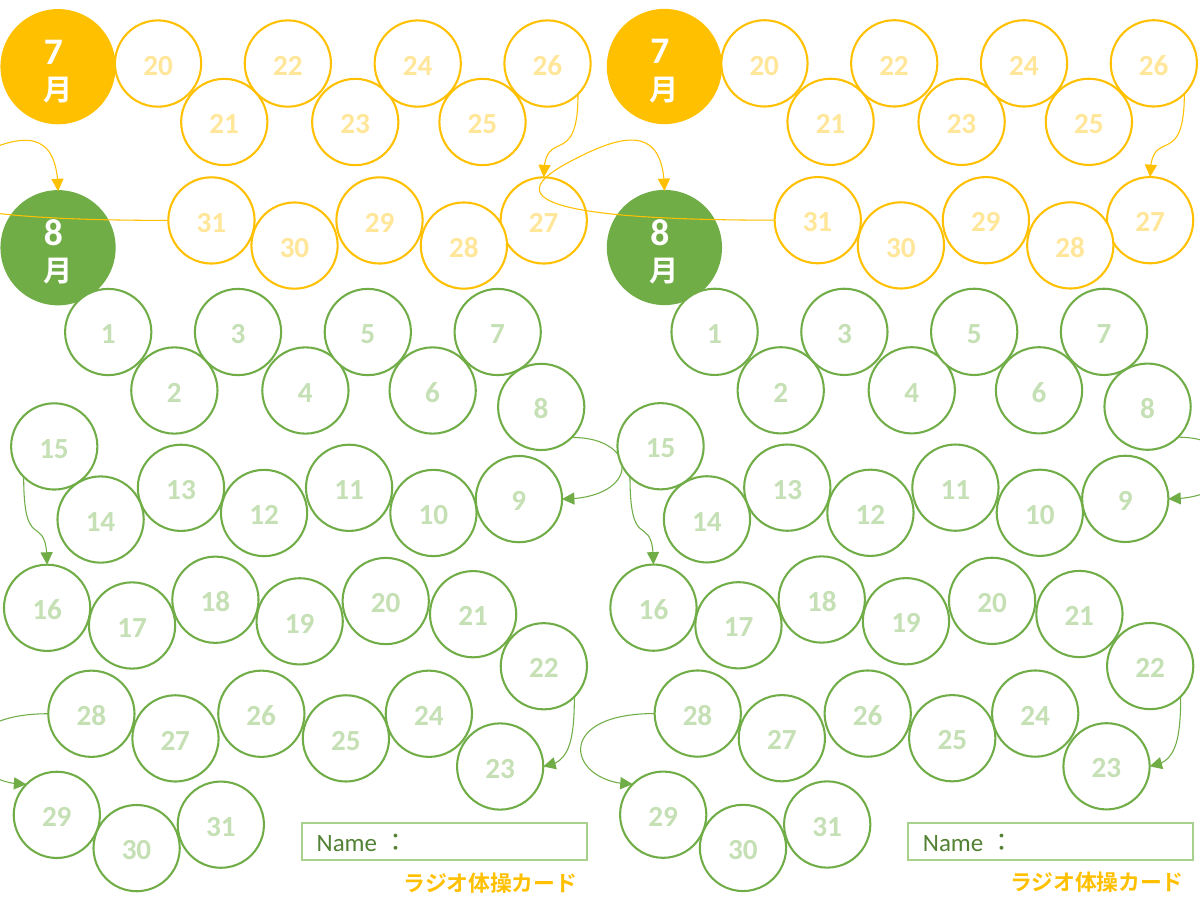

7月
20
22
24
26
21
23
25
31
29
27
8月
30
28
1
3
5
7
2
4
6
8
15
13
11
9
12
10
14
18
20
16
21
19
17
22
28
26
24
27
25
23
29
31
30
Name：
ラジオ体操カード
7月
20
22
24
26
21
23
25
31
29
27
8月
30
28
1
3
5
7
2
4
6
8
15
13
11
9
12
10
14
18
20
16
21
19
17
22
28
26
24
27
25
23
29
31
30
Name：
ラジオ体操カード